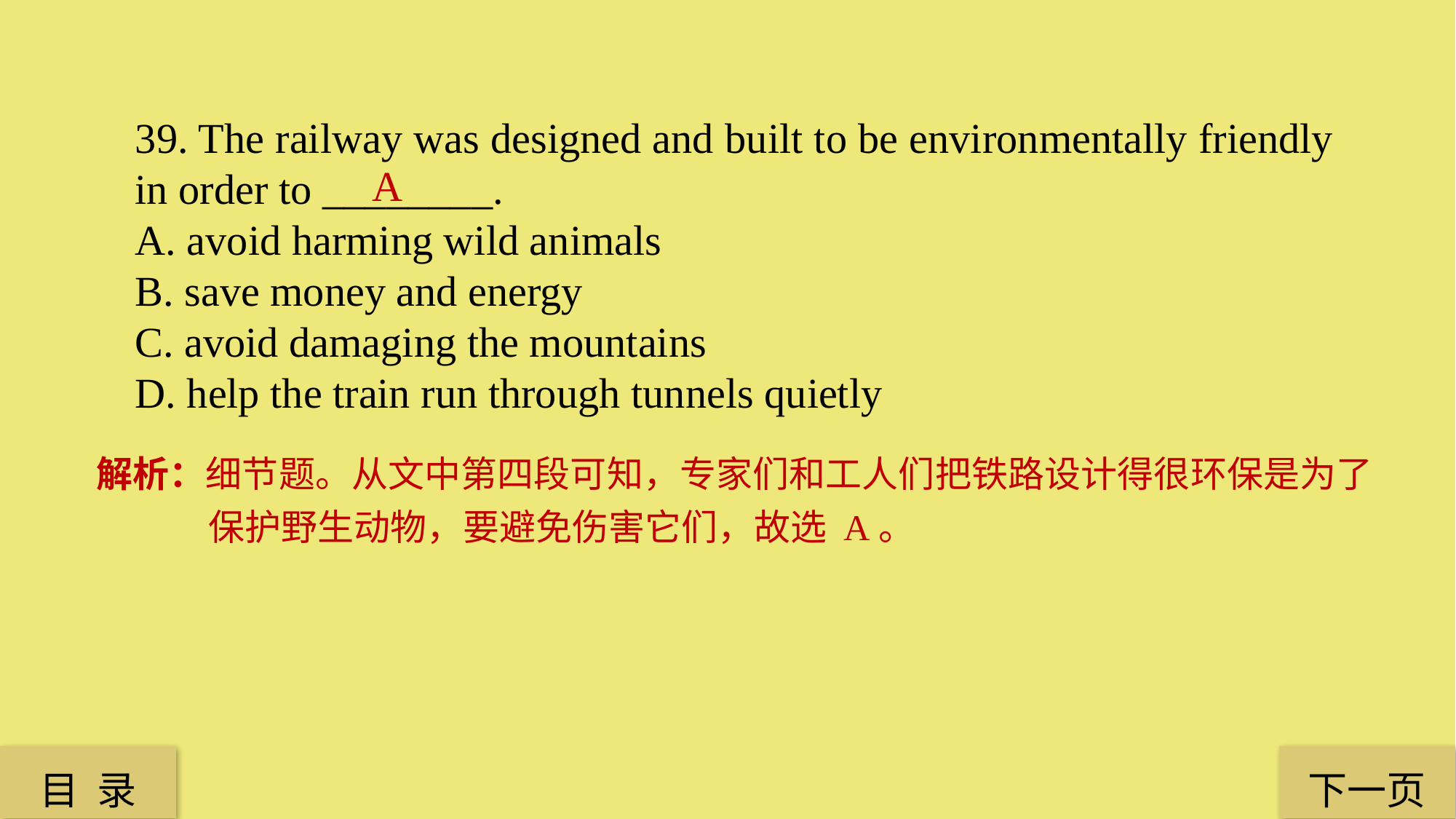

39. The railway was designed and built to be environmentally friendly in order to ________.
A. avoid harming wild animals
B. save money and energy
C. avoid damaging the mountains
D. help the train run through tunnels quietly
A
解析：细节题。从文中第四段可知，专家们和工人们把铁路设计得很环保是为了保护野生动物，要避免伤害它们，故选 A。